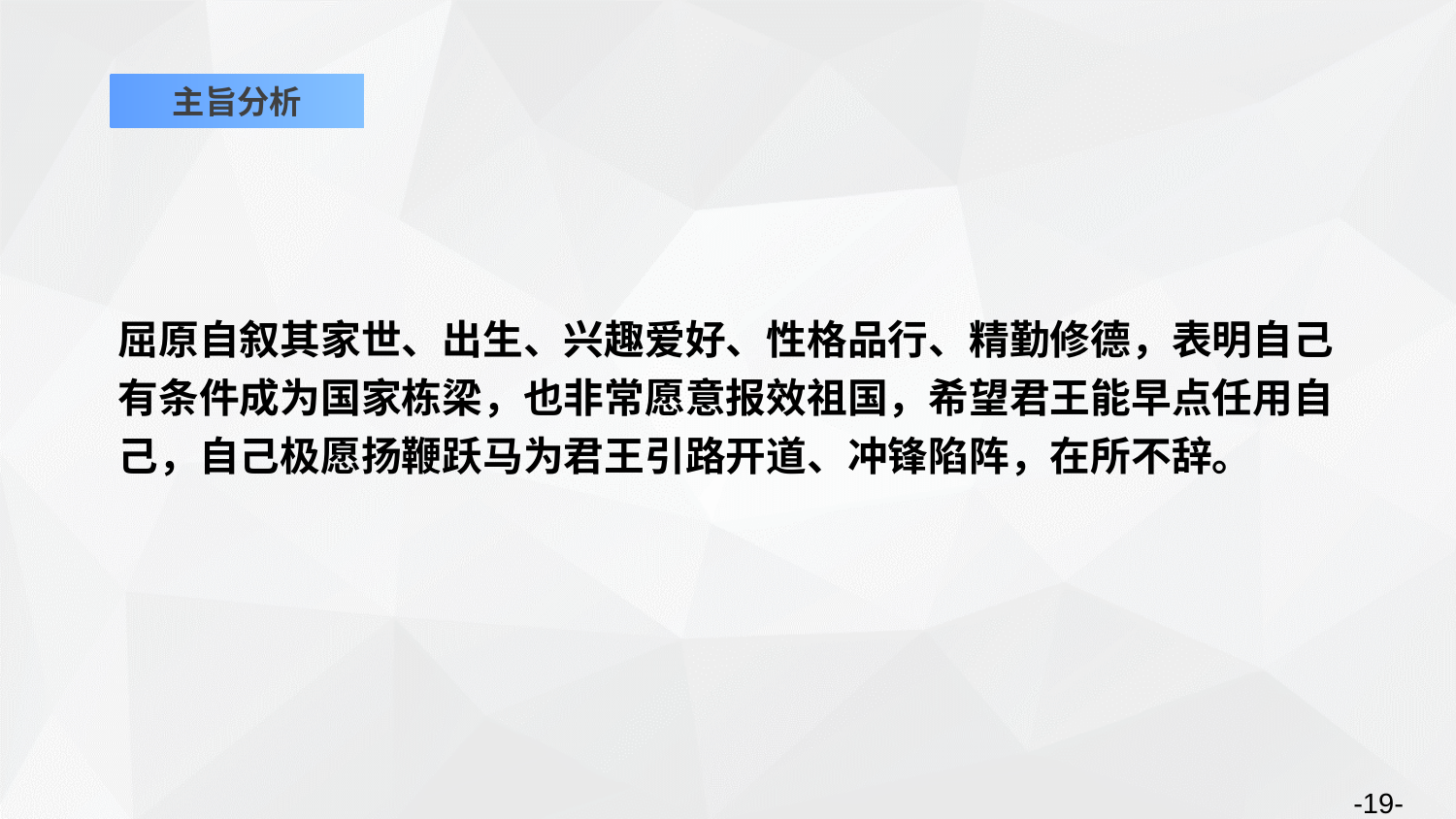

主旨分析
屈原自叙其家世、出生、兴趣爱好、性格品行、精勤修德，表明自己有条件成为国家栋梁，也非常愿意报效祖国，希望君王能早点任用自己，自己极愿扬鞭跃马为君王引路开道、冲锋陷阵，在所不辞。
-19-